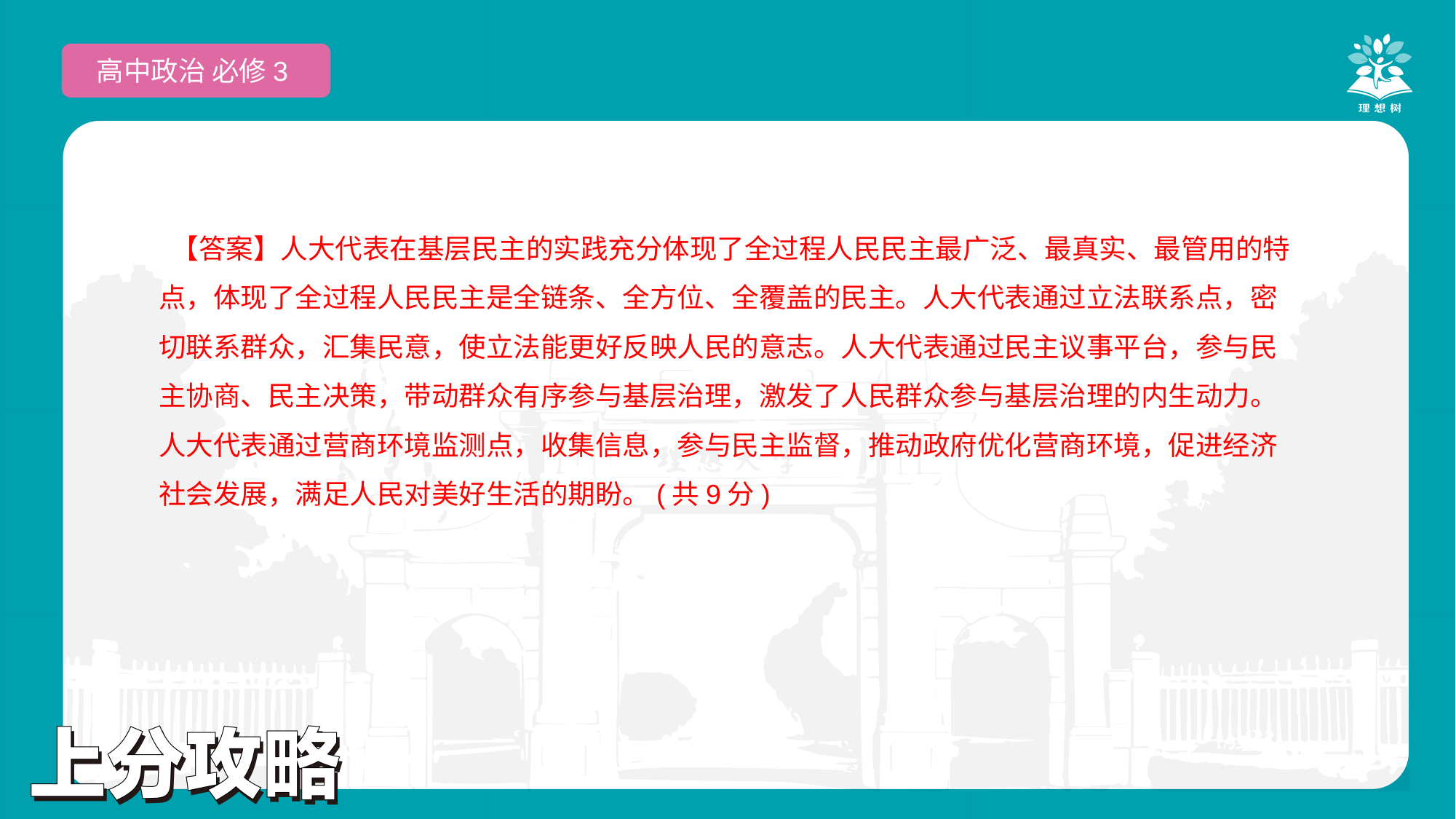

高中政治 必修3
 【答案】人大代表在基层民主的实践充分体现了全过程人民民主最广泛、最真实、最管用的特点，体现了全过程人民民主是全链条、全方位、全覆盖的民主。人大代表通过立法联系点，密切联系群众，汇集民意，使立法能更好反映人民的意志。人大代表通过民主议事平台，参与民主协商、民主决策，带动群众有序参与基层治理，激发了人民群众参与基层治理的内生动力。人大代表通过营商环境监测点，收集信息，参与民主监督，推动政府优化营商环境，促进经济社会发展，满足人民对美好生活的期盼。(共9分)